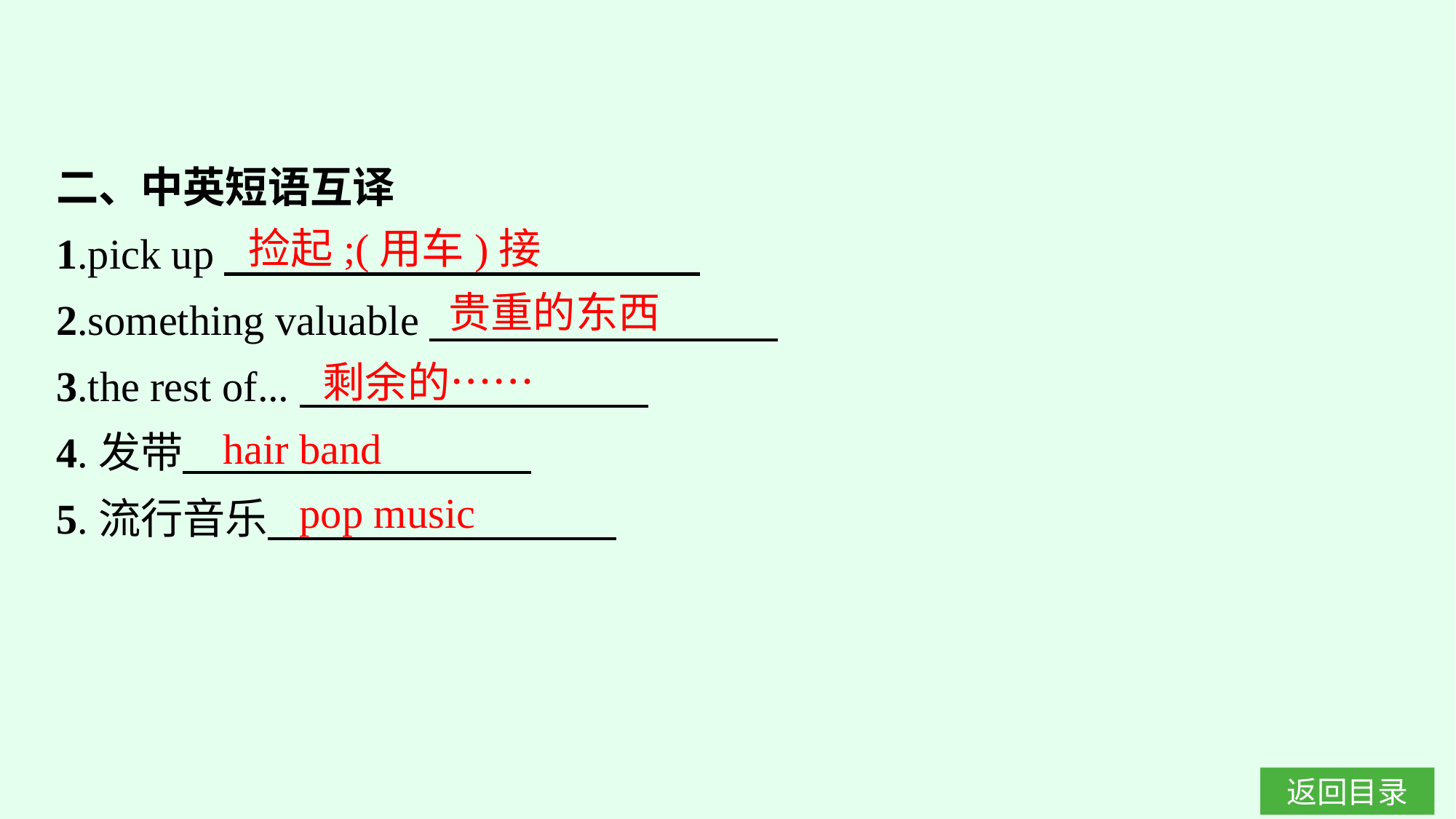

二、中英短语互译
1.pick up
2.something valuable
3.the rest of...
4.发带
5.流行音乐
捡起;(用车)接
贵重的东西
剩余的……
hair band
pop music